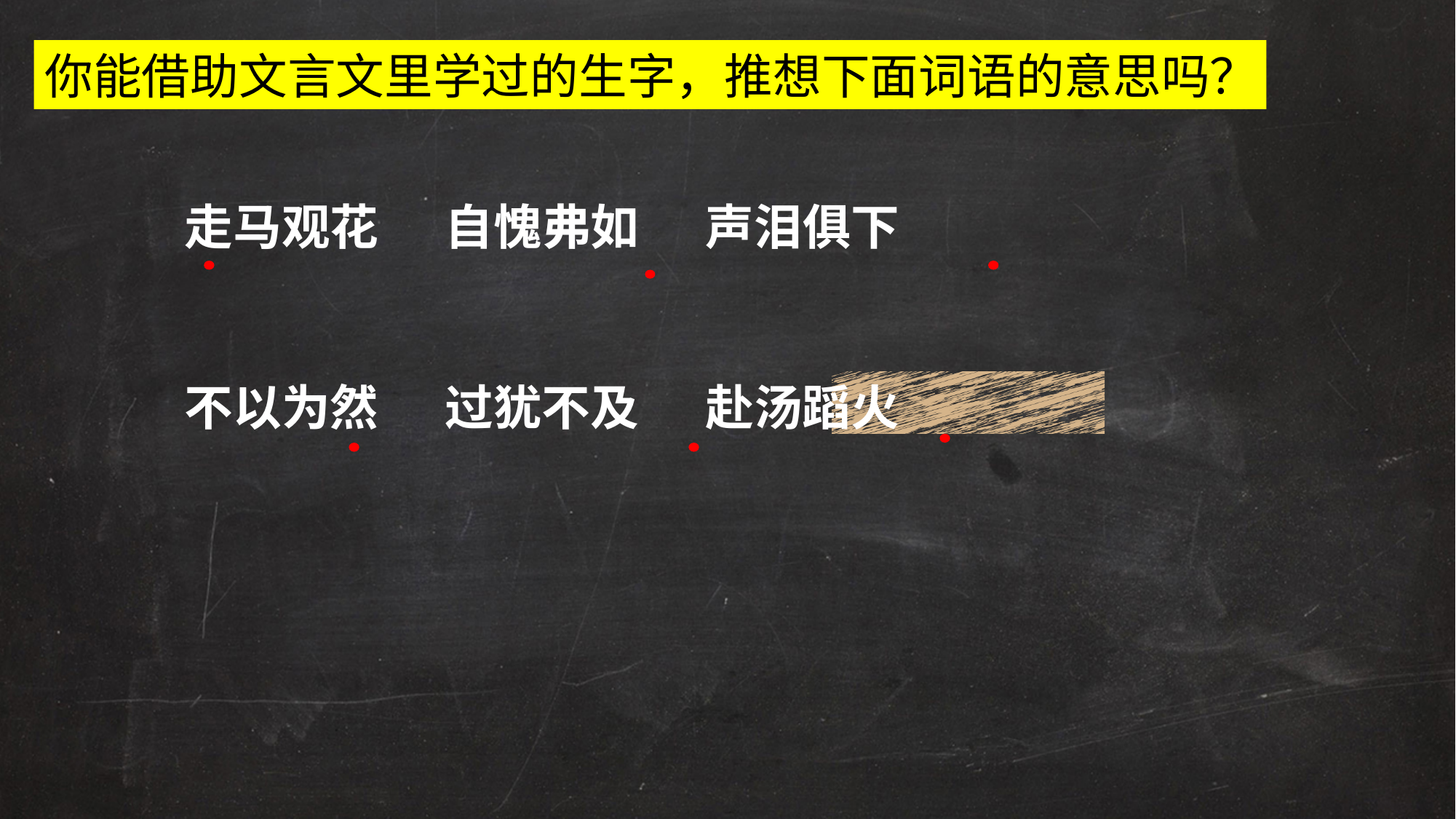

你能借助文言文里学过的生字，推想下面词语的意思吗？
走马观花      自愧弗如      声泪俱下

不以为然      过犹不及      赴汤蹈火